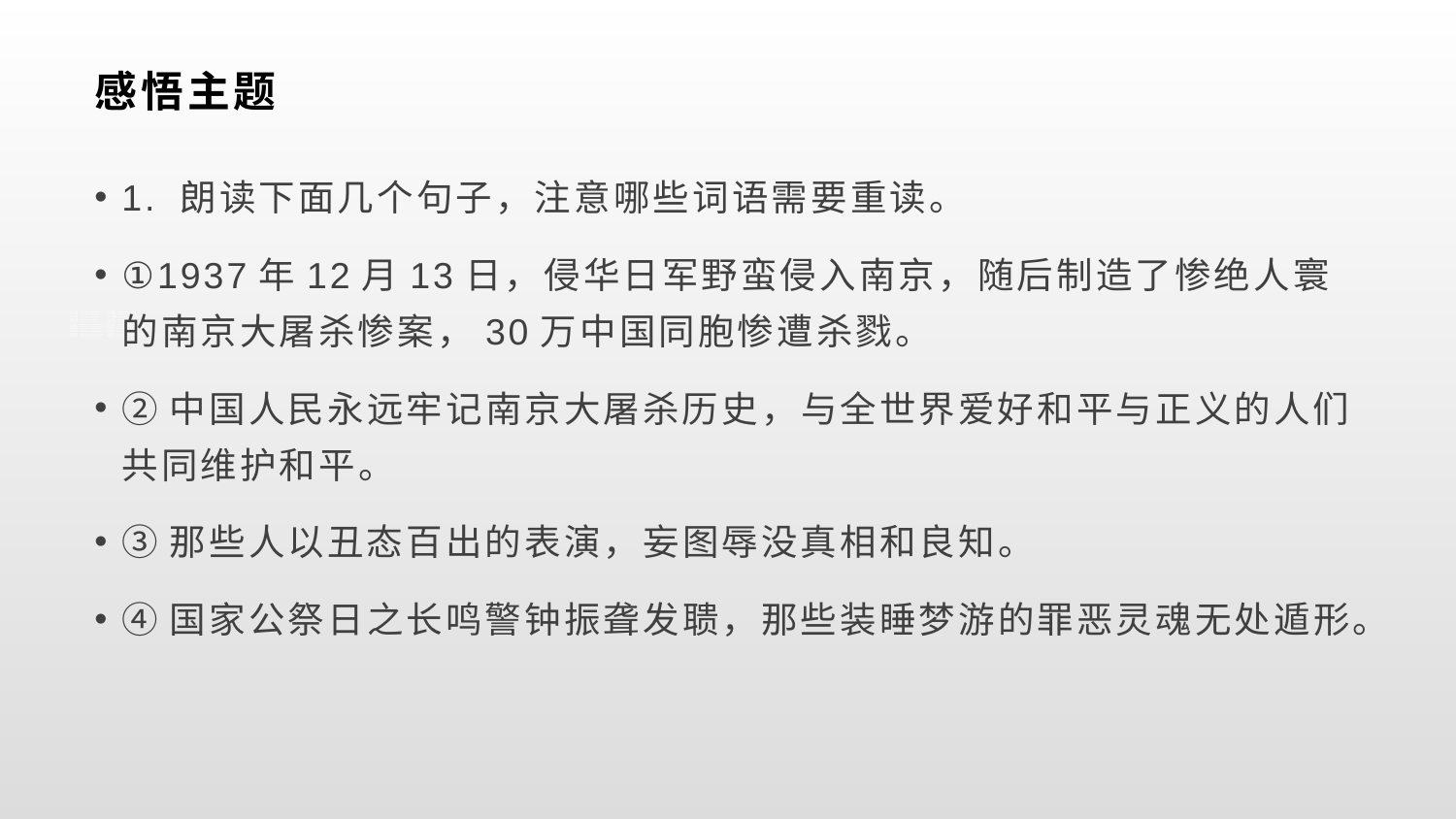

# 感悟主题
1. 朗读下面几个句子，注意哪些词语需要重读。
①1937年12月13日，侵华日军野蛮侵入南京，随后制造了惨绝人寰的南京大屠杀惨案，30万中国同胞惨遭杀戮。
②中国人民永远牢记南京大屠杀历史，与全世界爱好和平与正义的人们共同维护和平。
③那些人以丑态百出的表演，妄图辱没真相和良知。
④国家公祭日之长鸣警钟振聋发聩，那些装睡梦游的罪恶灵魂无处遁形。